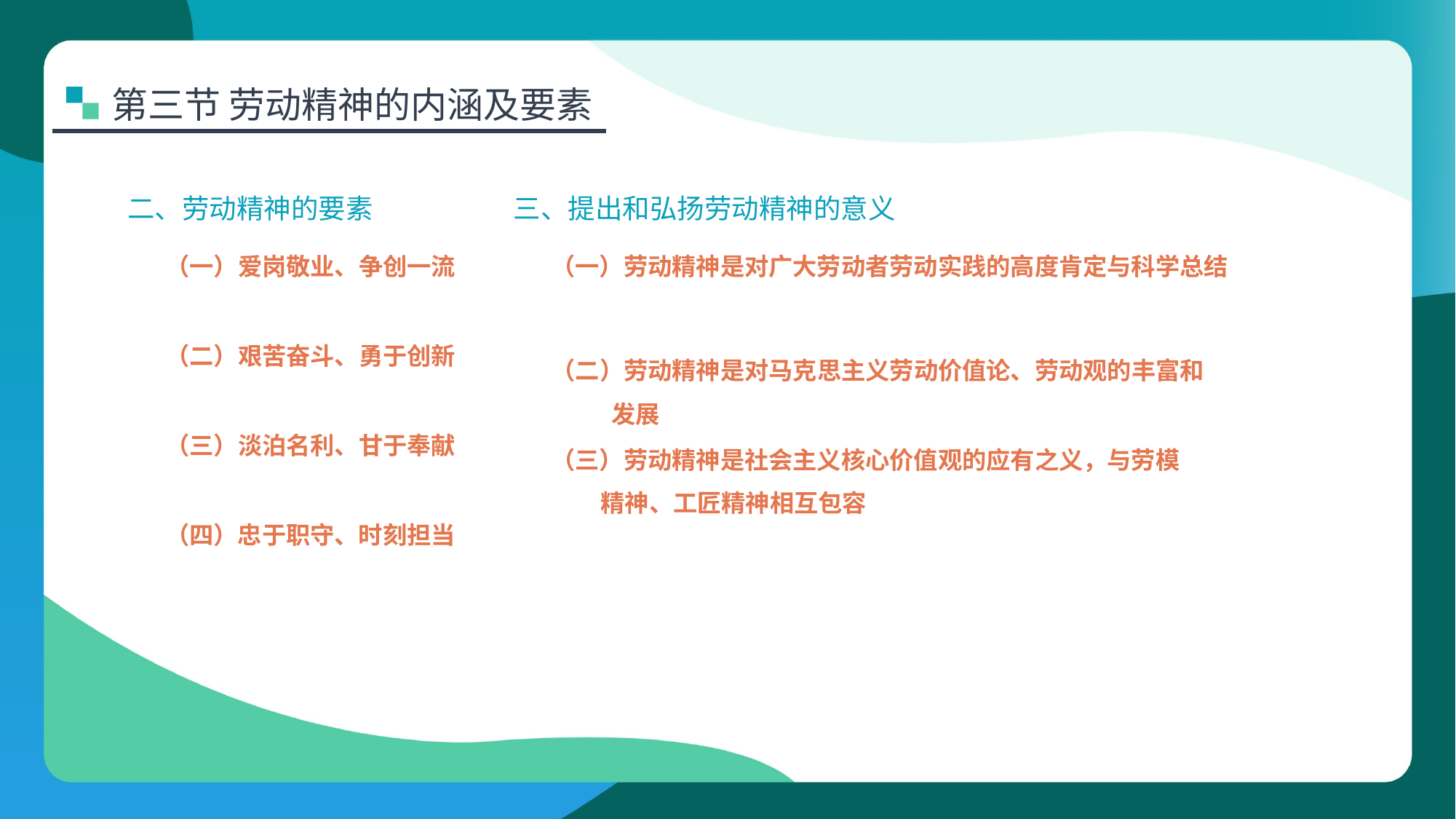

第三节 劳动精神的内涵及要素

二、劳动精神的要素
三、提出和弘扬劳动精神的意义
（一）爱岗敬业、争创一流
（一）劳动精神是对广大劳动者劳动实践的高度肯定与科学总结
（二）艰苦奋斗、勇于创新
（二）劳动精神是对马克思主义劳动价值论、劳动观的丰富和
          发展
（三）淡泊名利、甘于奉献
（三）劳动精神是社会主义核心价值观的应有之义，与劳模
        精神、工匠精神相互包容
（四）忠于职守、时刻担当